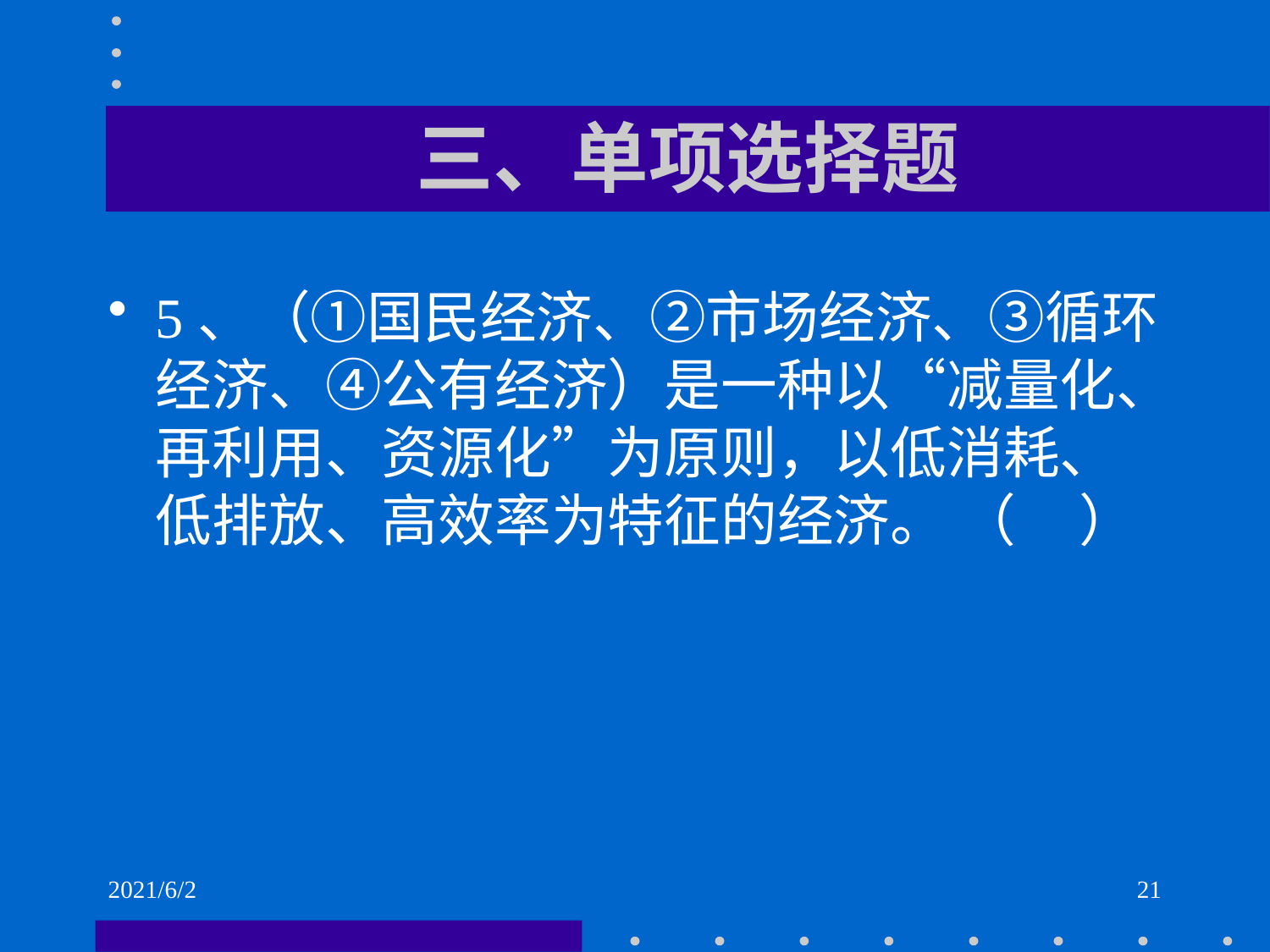

# 三、单项选择题
5、（①国民经济、②市场经济、③循环经济、④公有经济）是一种以“减量化、再利用、资源化”为原则，以低消耗、低排放、高效率为特征的经济。 （     ）
2021/6/2
21